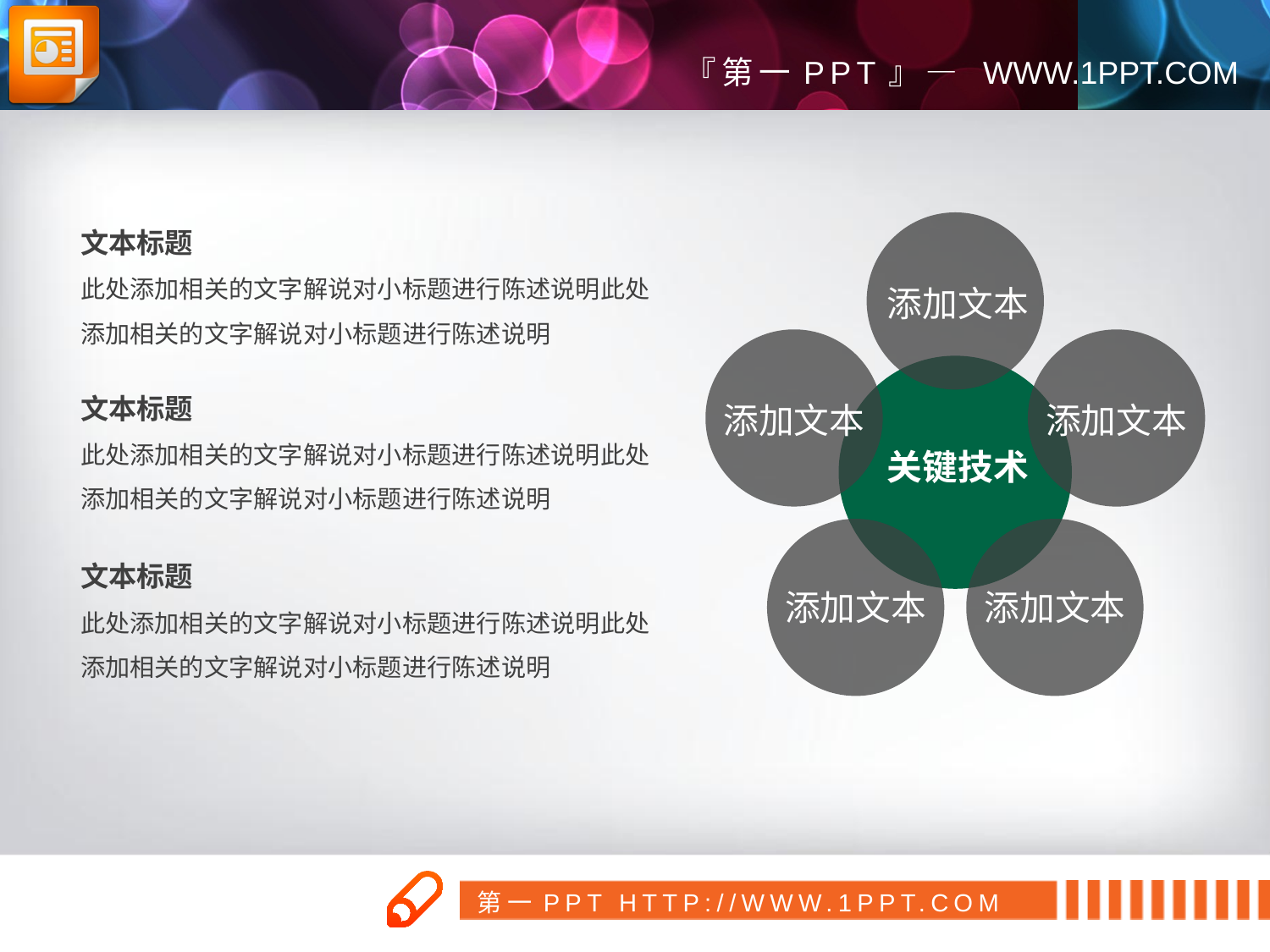

文本标题
此处添加相关的文字解说对小标题进行陈述说明此处添加相关的文字解说对小标题进行陈述说明

添加文本

添加文本

添加文本

关键技术
文本标题
此处添加相关的文字解说对小标题进行陈述说明此处添加相关的文字解说对小标题进行陈述说明

添加文本

添加文本
文本标题
此处添加相关的文字解说对小标题进行陈述说明此处添加相关的文字解说对小标题进行陈述说明